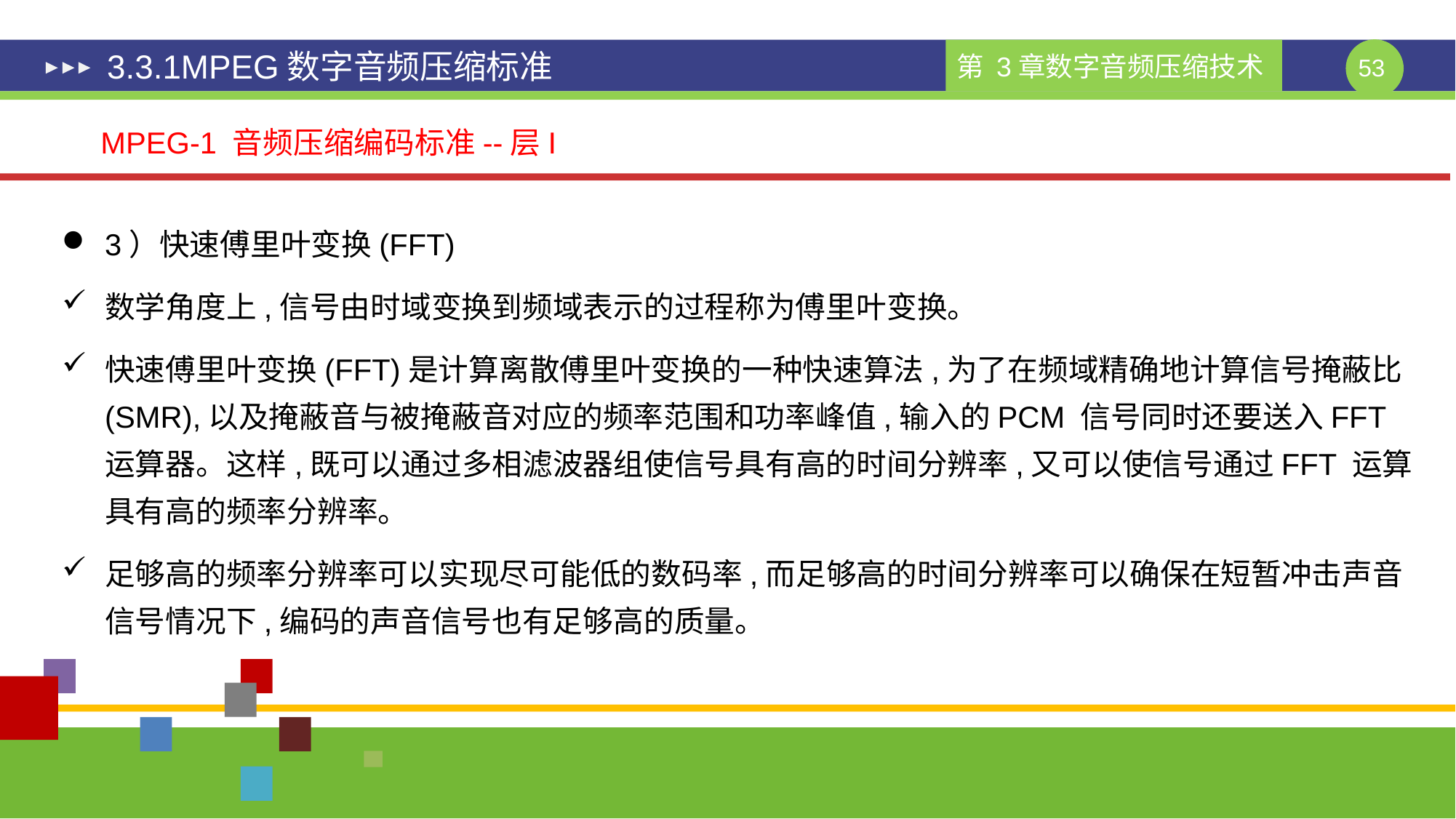

# 3.3.1MPEG数字音频压缩标准
MPEG-1 音频压缩编码标准--层I

3）快速傅里叶变换(FFT)
数学角度上,信号由时域变换到频域表示的过程称为傅里叶变换。
快速傅里叶变换(FFT)是计算离散傅里叶变换的一种快速算法,为了在频域精确地计算信号掩蔽比(SMR),以及掩蔽音与被掩蔽音对应的频率范围和功率峰值,输入的PCM 信号同时还要送入FFT 运算器。这样,既可以通过多相滤波器组使信号具有高的时间分辨率,又可以使信号通过FFT 运算具有高的频率分辨率。
足够高的频率分辨率可以实现尽可能低的数码率,而足够高的时间分辨率可以确保在短暂冲击声音信号情况下,编码的声音信号也有足够高的质量。